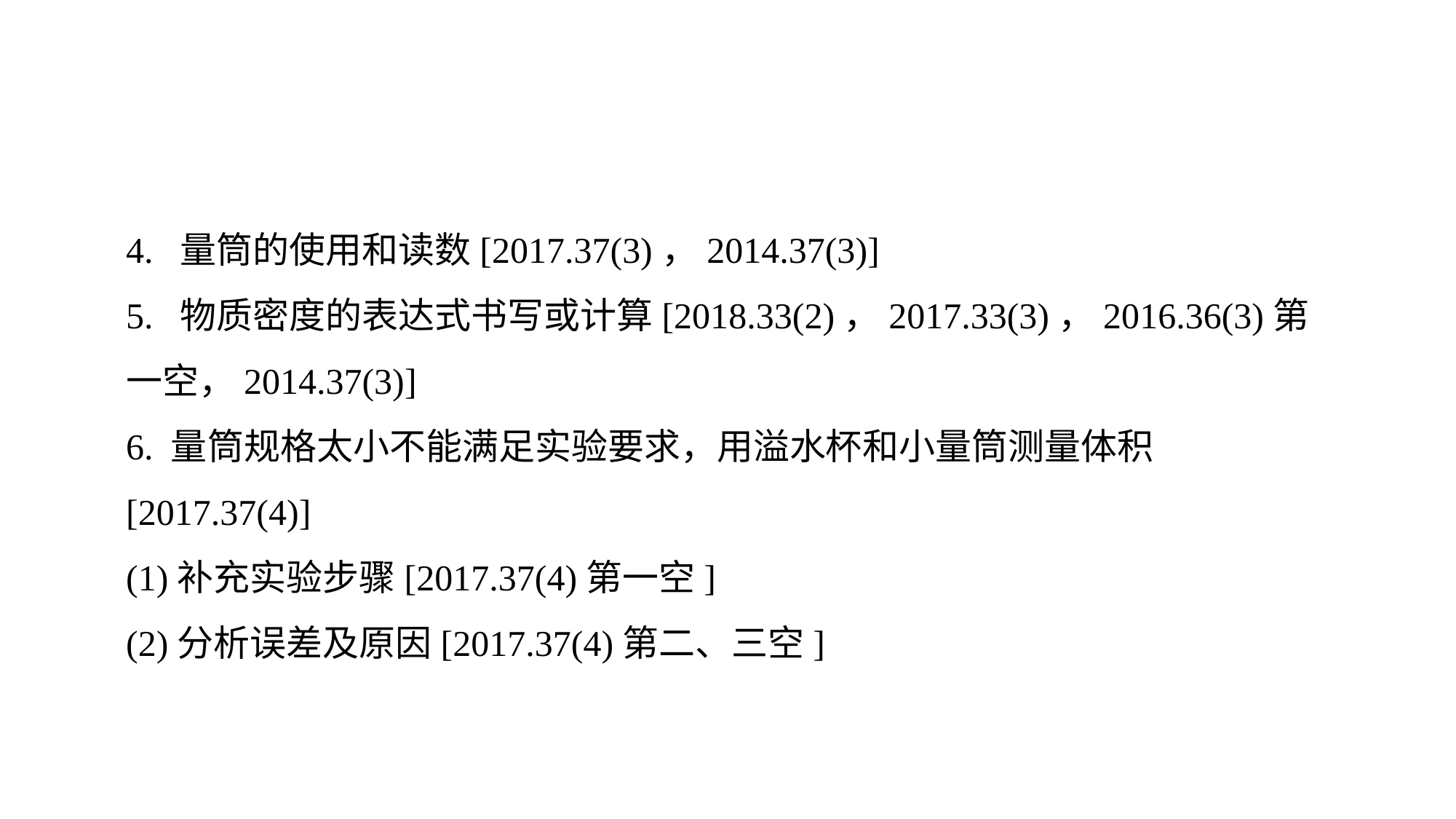

4.  量筒的使用和读数[2017.37(3)，2014.37(3)]
5.  物质密度的表达式书写或计算[2018.33(2)，2017.33(3)，2016.36(3)第一空，2014.37(3)]6. 量筒规格太小不能满足实验要求，用溢水杯和小量筒测量体积[2017.37(4)]
(1)补充实验步骤[2017.37(4)第一空]
(2)分析误差及原因[2017.37(4)第二、三空]